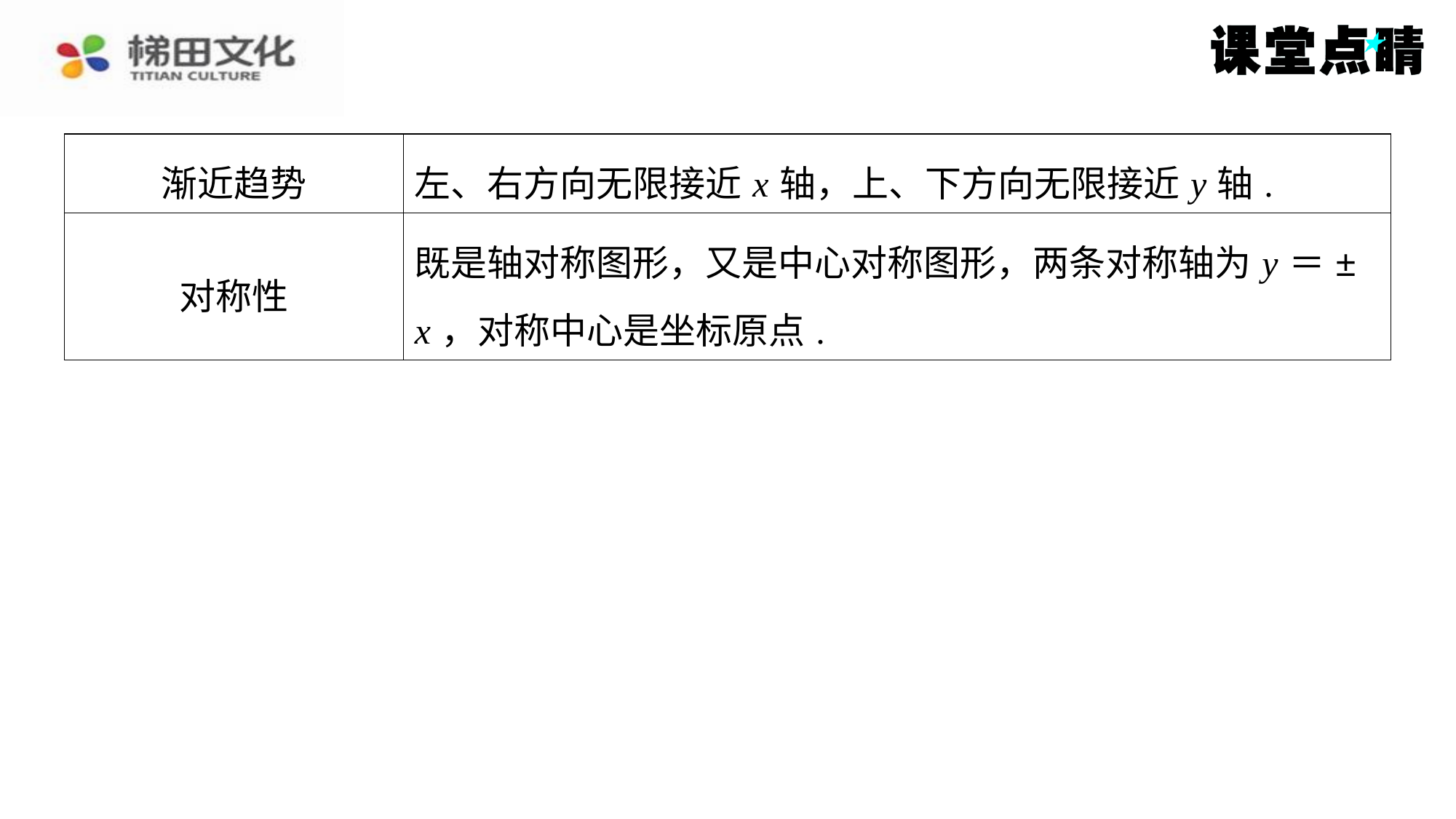

| 渐近趋势 | 左、右方向无限接近 x 轴，上、下方向无限接近 y 轴. |
| --- | --- |
| 对称性 | 既是轴对称图形，又是中心对称图形，两条对称轴为 y ＝± x ，对称中心是坐标原点. |